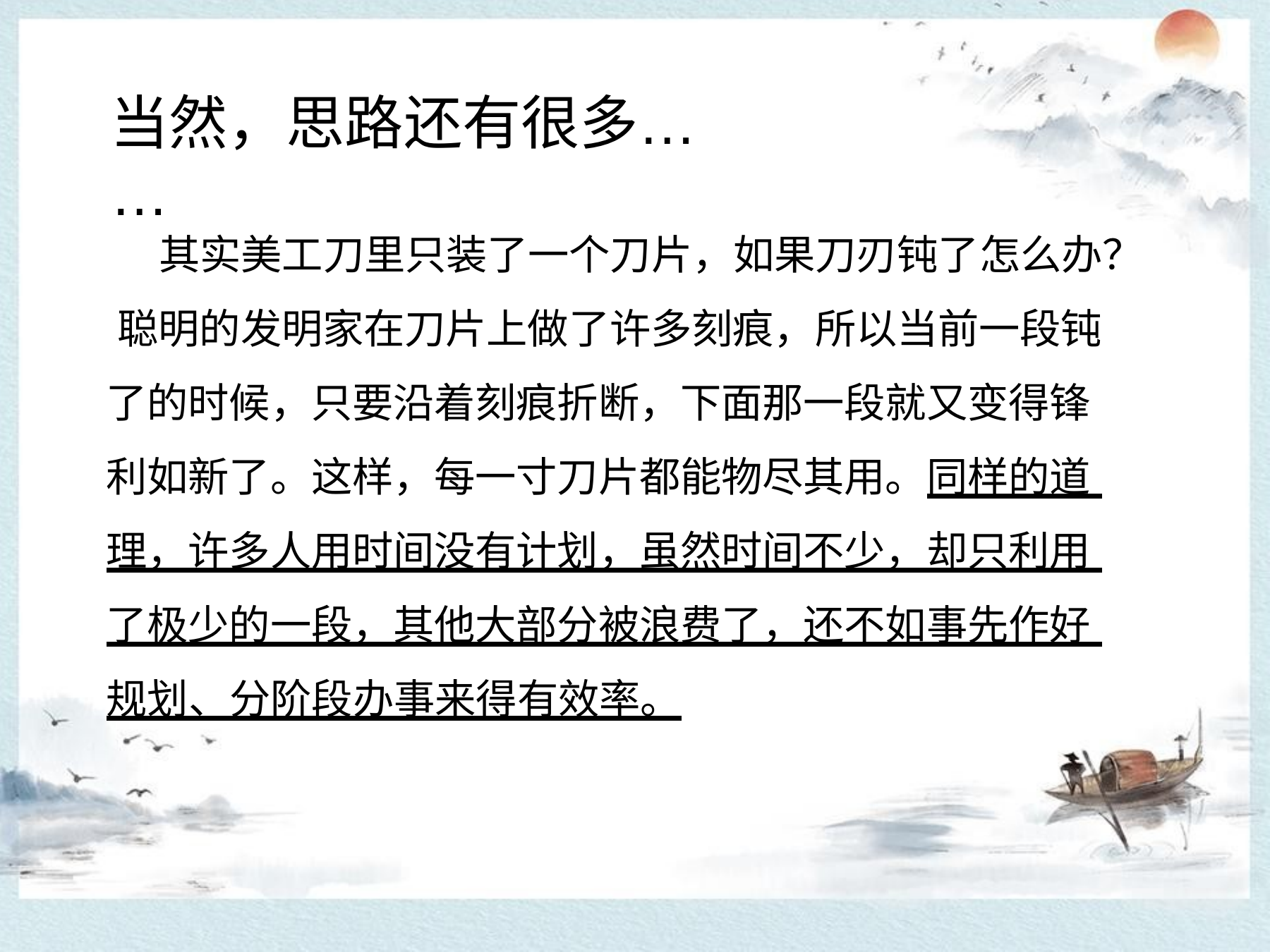

# 当然，思路还有很多……
其实美工刀里只装了一个刀片，如果刀刃钝了怎么办？  聪明的发明家在刀片上做了许多刻痕，所以当前一段钝  了的时候，只要沿着刻痕折断，下面那一段就又变得锋  利如新了。这样，每一寸刀片都能物尽其用。同样的道  理，许多人用时间没有计划，虽然时间不少，却只利用  了极少的一段，其他大部分被浪费了，还不如事先作好  规划、分阶段办事来得有效率。